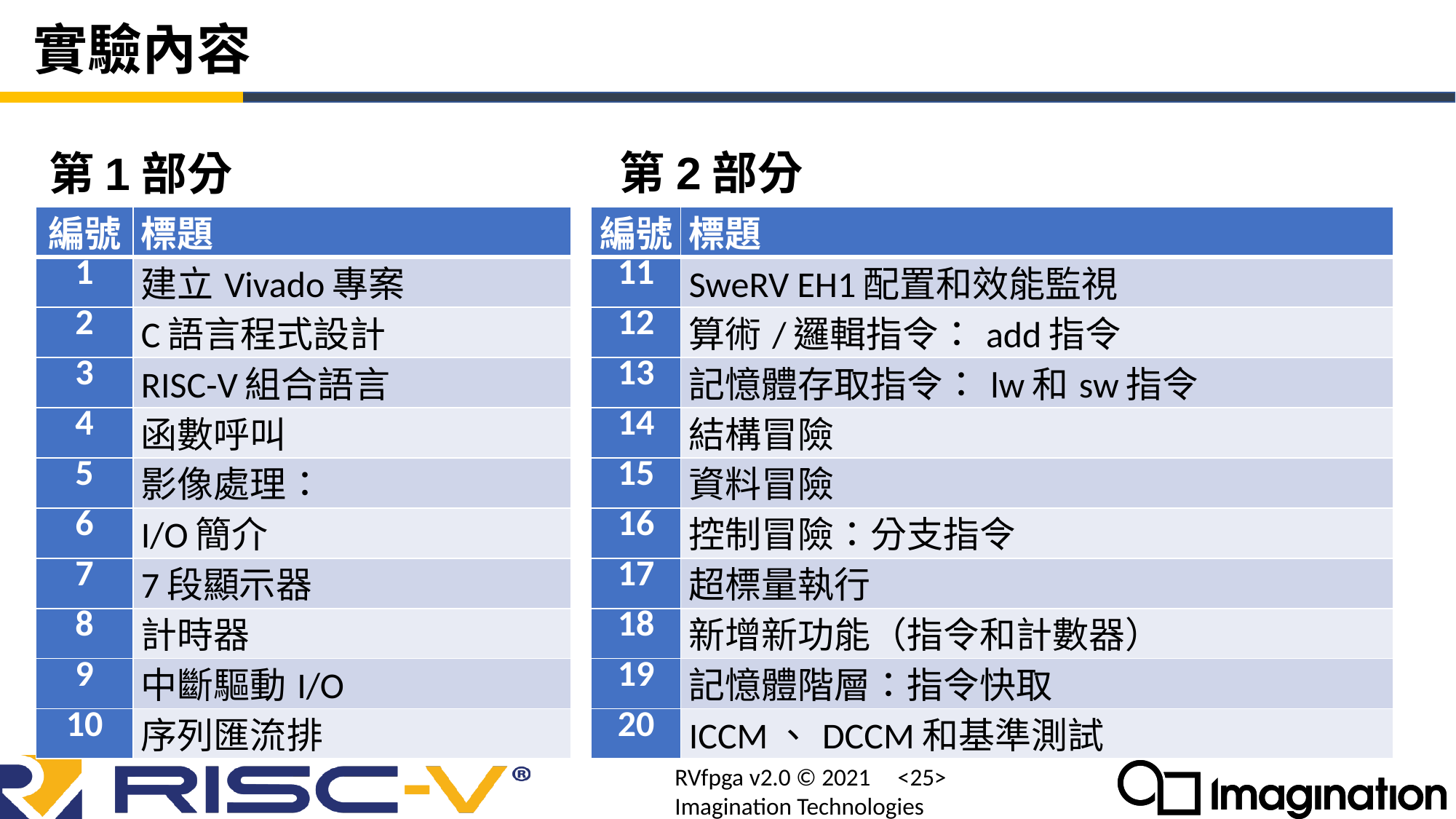

# 實驗內容
第2部分
第1部分
| 編號 | 標題 |
| --- | --- |
| 1 | 建立Vivado專案 |
| 2 | C語言程式設計 |
| 3 | RISC-V組合語言 |
| 4 | 函數呼叫 |
| 5 | 影像處理： |
| 6 | I/O簡介 |
| 7 | 7段顯示器 |
| 8 | 計時器 |
| 9 | 中斷驅動I/O |
| 10 | 序列匯流排 |
| 編號 | 標題 |
| --- | --- |
| 11 | SweRV EH1配置和效能監視 |
| 12 | 算術/邏輯指令：add指令 |
| 13 | 記憶體存取指令：lw和sw指令 |
| 14 | 結構冒險 |
| 15 | 資料冒險 |
| 16 | 控制冒險：分支指令 |
| 17 | 超標量執行 |
| 18 | 新增新功能（指令和計數器） |
| 19 | 記憶體階層：指令快取 |
| 20 | ICCM、DCCM和基準測試 |